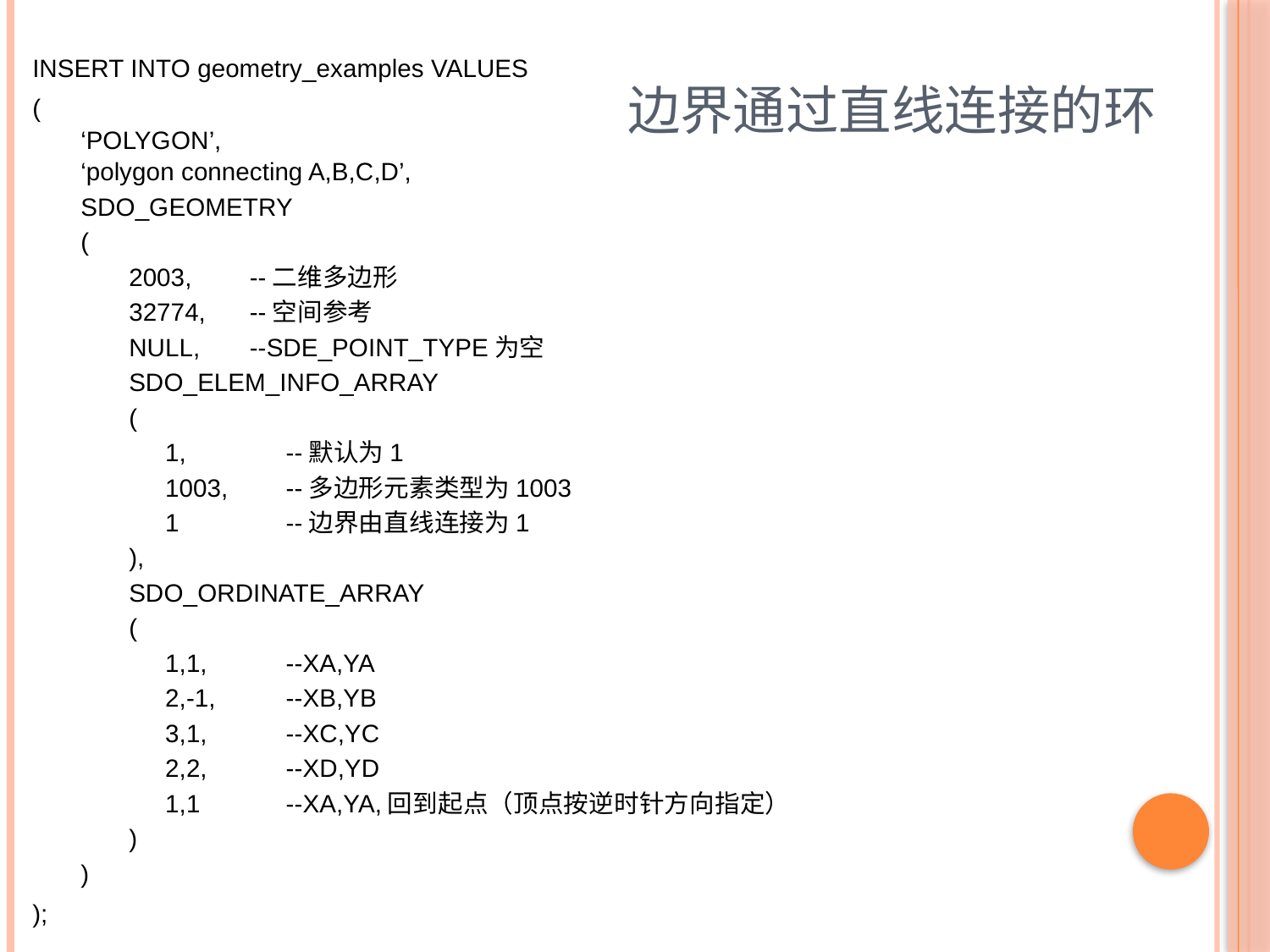

INSERT INTO geometry_examples VALUES
(
‘POLYGON’,
‘polygon connecting A,B,C,D’,
SDO_GEOMETRY
(
2003,			--二维多边形
32774,			--空间参考
NULL,			--SDE_POINT_TYPE为空
SDO_ELEM_INFO_ARRAY
(
1,             		--默认为1
1003,			--多边形元素类型为1003
1			--边界由直线连接为1
),
SDO_ORDINATE_ARRAY
(
1,1,			--XA,YA
2,-1,			--XB,YB
3,1,			--XC,YC
2,2,			--XD,YD
1,1			--XA,YA,回到起点（顶点按逆时针方向指定）
)
)
);

# 边界通过直线连接的环